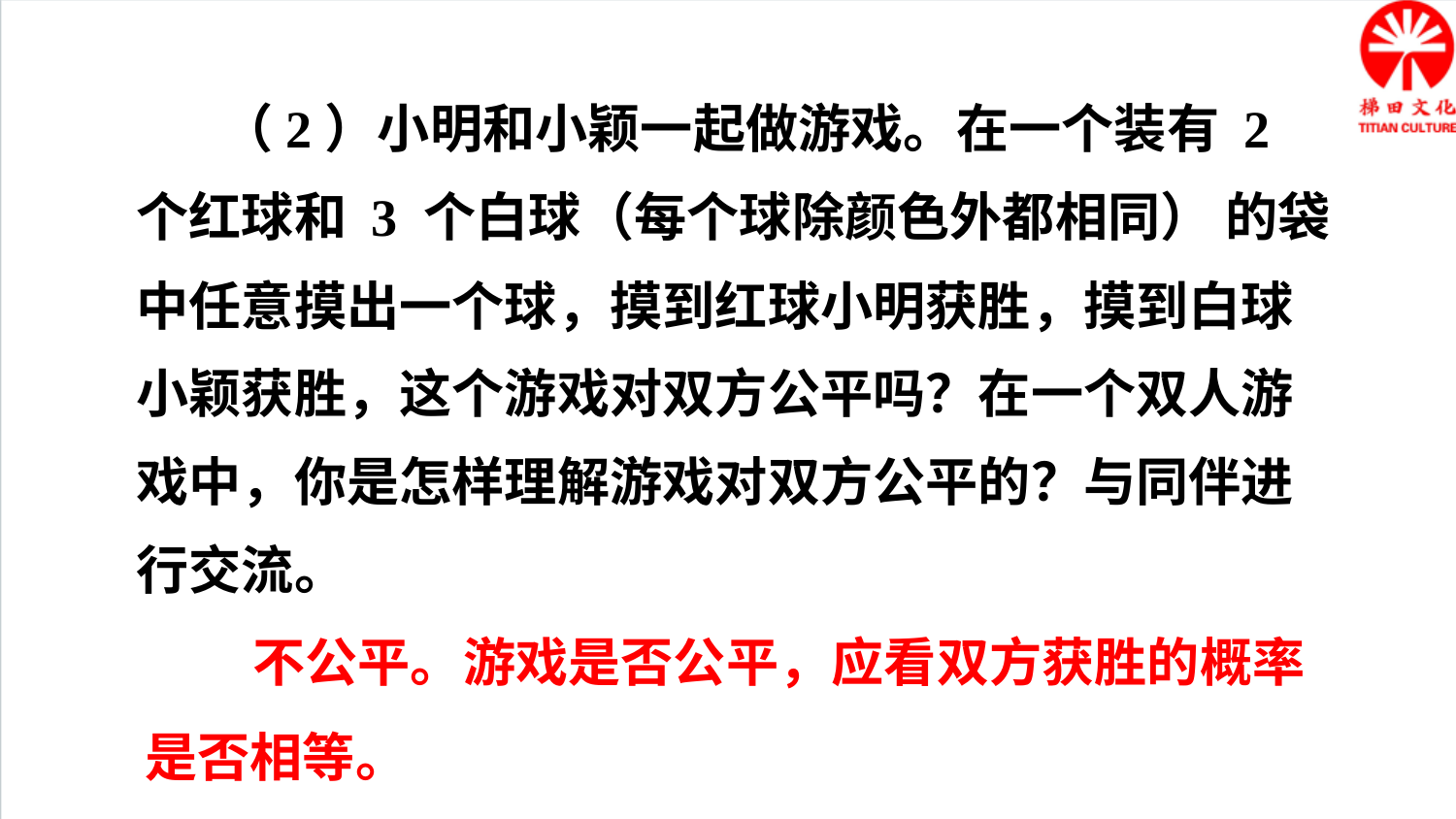

（2）小明和小颖一起做游戏。在一个装有 2 个红球和 3 个白球（每个球除颜色外都相同） 的袋中任意摸出一个球，摸到红球小明获胜，摸到白球小颖获胜，这个游戏对双方公平吗？在一个双人游戏中，你是怎样理解游戏对双方公平的？与同伴进行交流。
        不公平。游戏是否公平，应看双方获胜的概率是否相等。